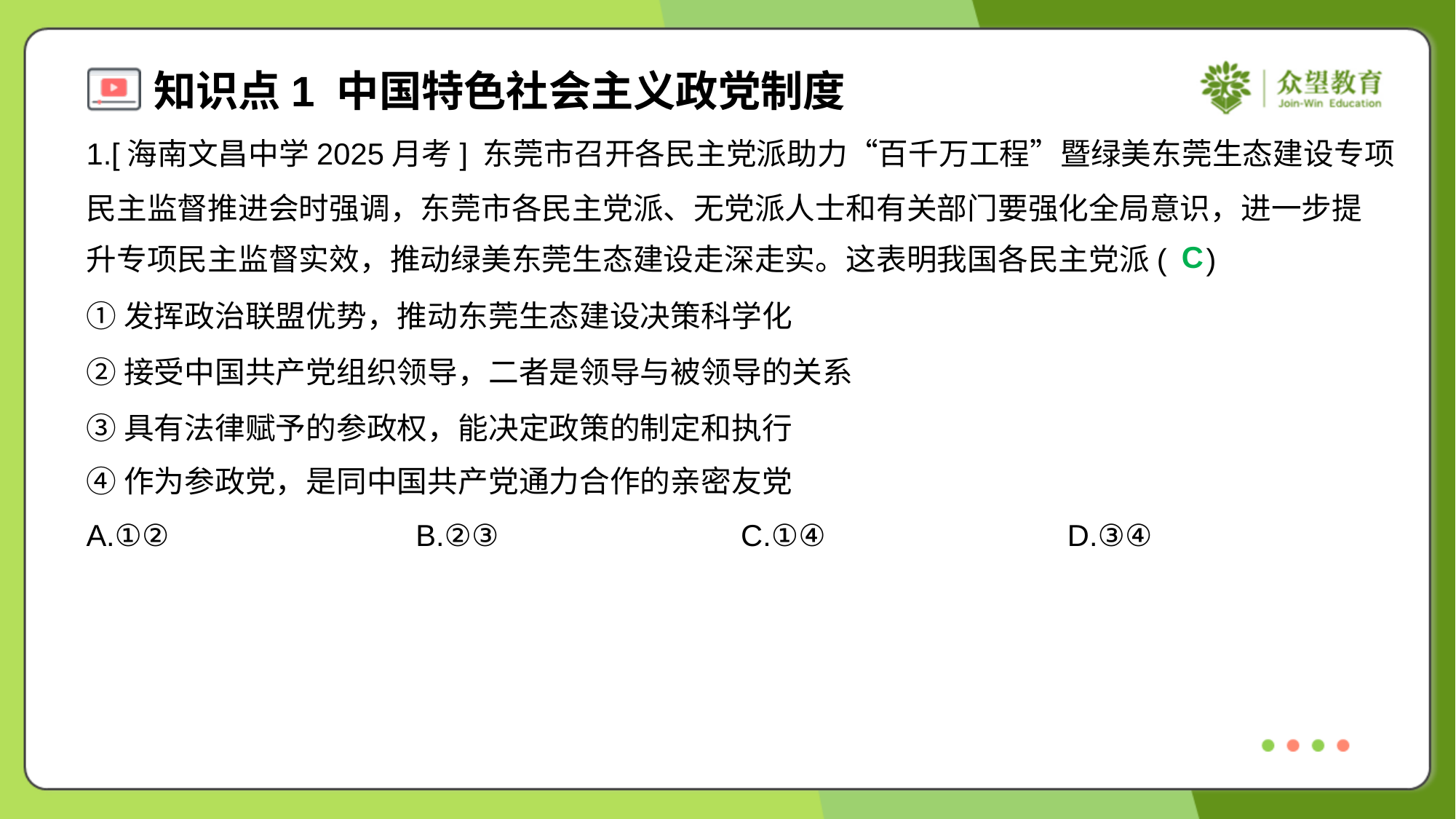

1.[海南文昌中学2025月考] 东莞市召开各民主党派助力“百千万工程”暨绿美东莞生态建设专项
民主监督推进会时强调，东莞市各民主党派、无党派人士和有关部门要强化全局意识，进一步提
升专项民主监督实效，推动绿美东莞生态建设走深走实。这表明我国各民主党派(     )
C
①发挥政治联盟优势，推动东莞生态建设决策科学化
②接受中国共产党组织领导，二者是领导与被领导的关系
③具有法律赋予的参政权，能决定政策的制定和执行
④作为参政党，是同中国共产党通力合作的亲密友党
A.①②	B.②③	C.①④	D.③④